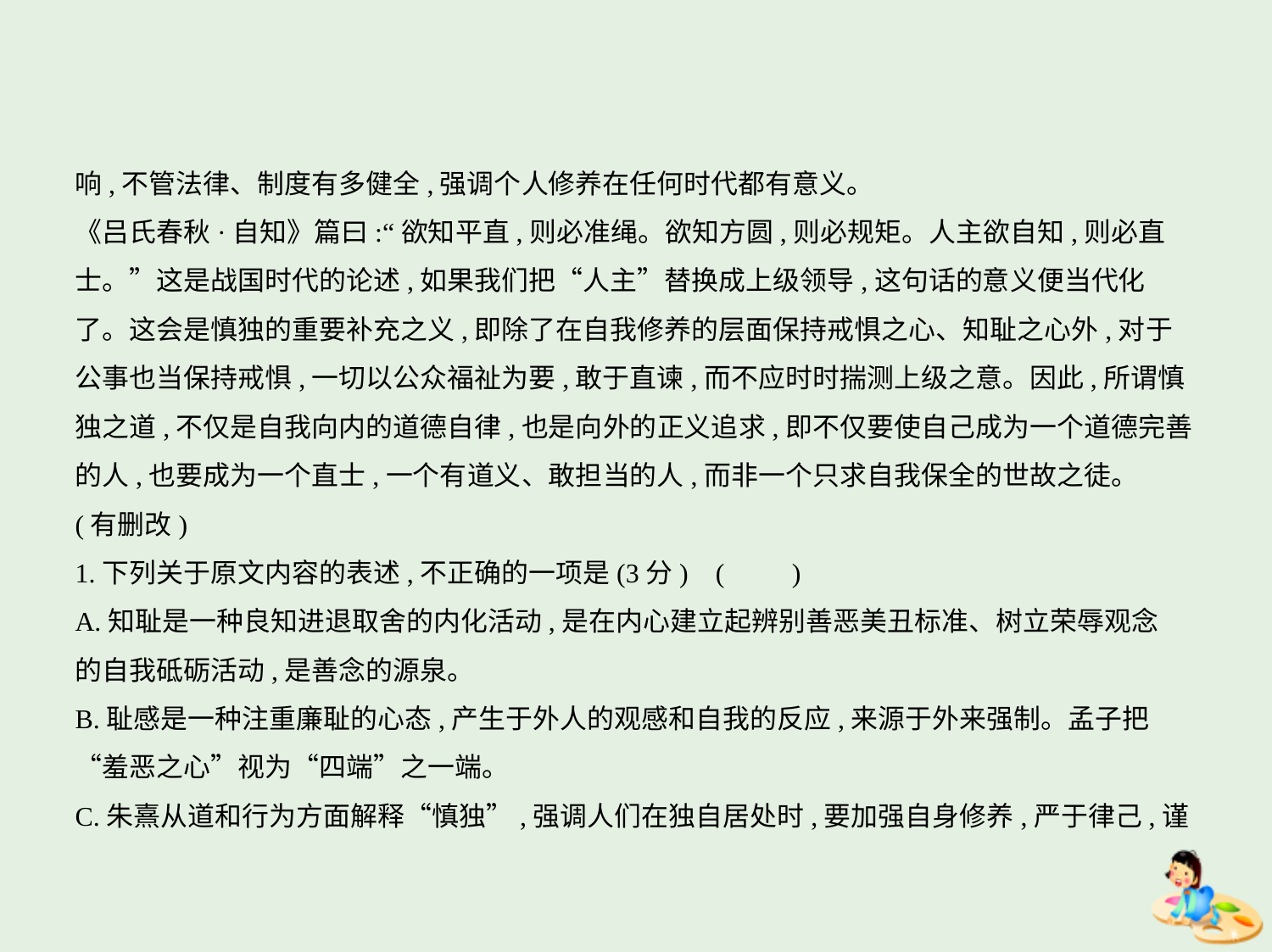

响,不管法律、制度有多健全,强调个人修养在任何时代都有意义。
《吕氏春秋·自知》篇曰:“欲知平直,则必准绳。欲知方圆,则必规矩。人主欲自知,则必直
士。”这是战国时代的论述,如果我们把“人主”替换成上级领导,这句话的意义便当代化
了。这会是慎独的重要补充之义,即除了在自我修养的层面保持戒惧之心、知耻之心外,对于
公事也当保持戒惧,一切以公众福祉为要,敢于直谏,而不应时时揣测上级之意。因此,所谓慎
独之道,不仅是自我向内的道德自律,也是向外的正义追求,即不仅要使自己成为一个道德完善
的人,也要成为一个直士,一个有道义、敢担当的人,而非一个只求自我保全的世故之徒。
(有删改)
1.下列关于原文内容的表述,不正确的一项是(3分) (　　)
A.知耻是一种良知进退取舍的内化活动,是在内心建立起辨别善恶美丑标准、树立荣辱观念
的自我砥砺活动,是善念的源泉。
B.耻感是一种注重廉耻的心态,产生于外人的观感和自我的反应,来源于外来强制。孟子把
“羞恶之心”视为“四端”之一端。
C.朱熹从道和行为方面解释“慎独”,强调人们在独自居处时,要加强自身修养,严于律己,谨